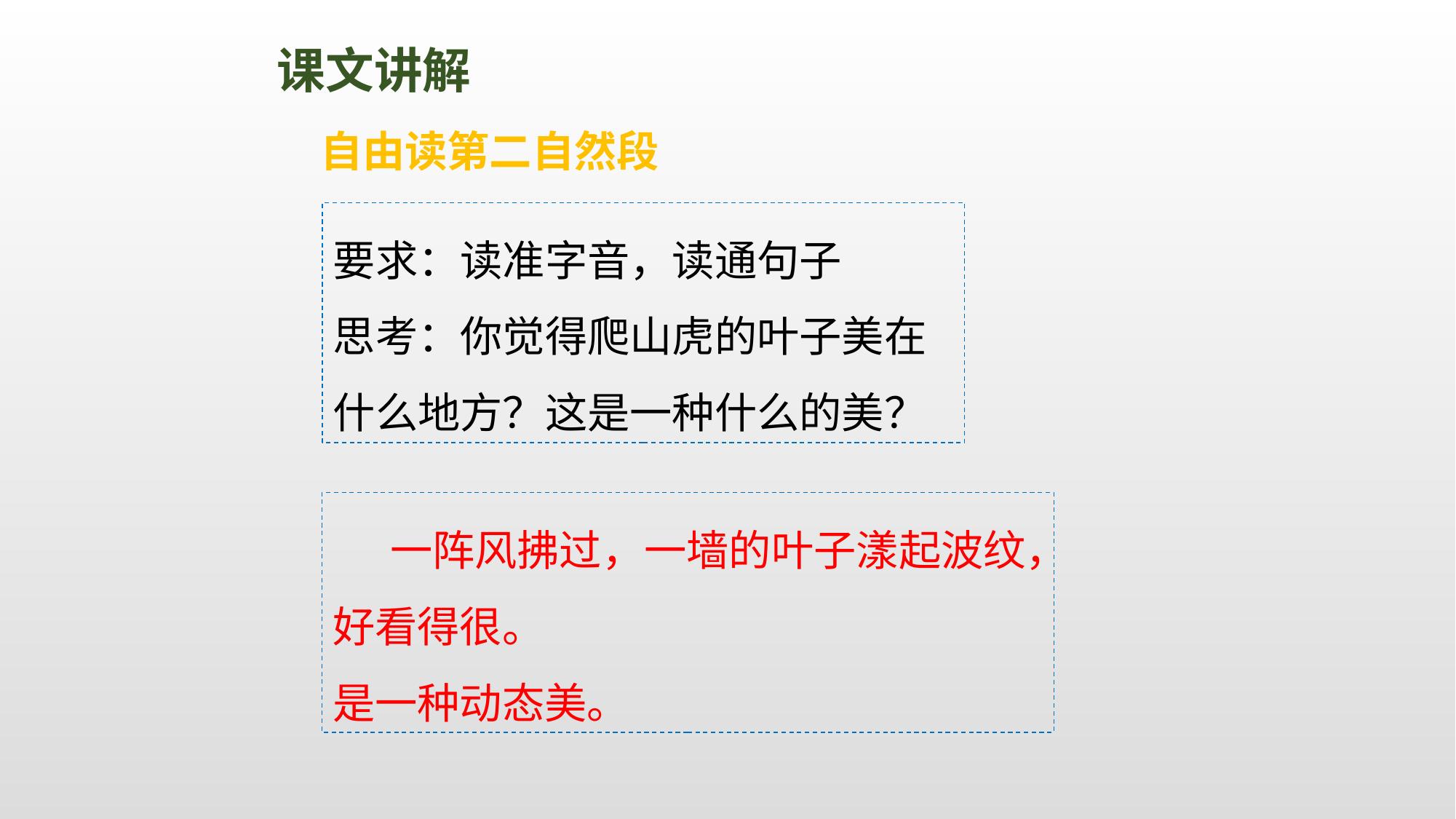

课文讲解
自由读第二自然段
要求：读准字音，读通句子
思考：你觉得爬山虎的叶子美在什么地方？这是一种什么的美？

     一阵风拂过，一墙的叶子漾起波纹，好看得很。
是一种动态美。